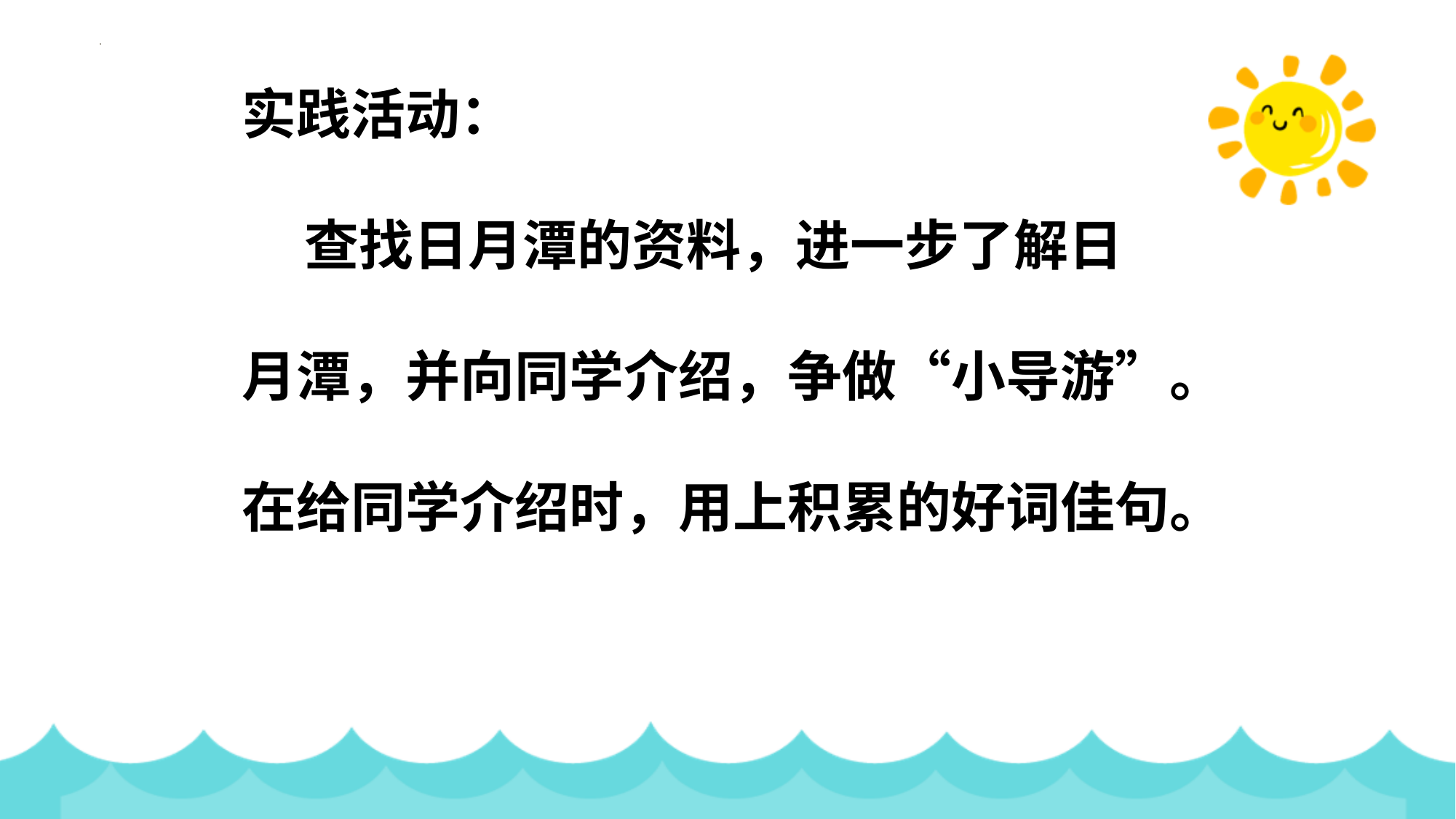

实践活动：

    查找日月潭的资料，进一步了解日

月潭，并向同学介绍，争做“小导游”。

在给同学介绍时，用上积累的好词佳句。